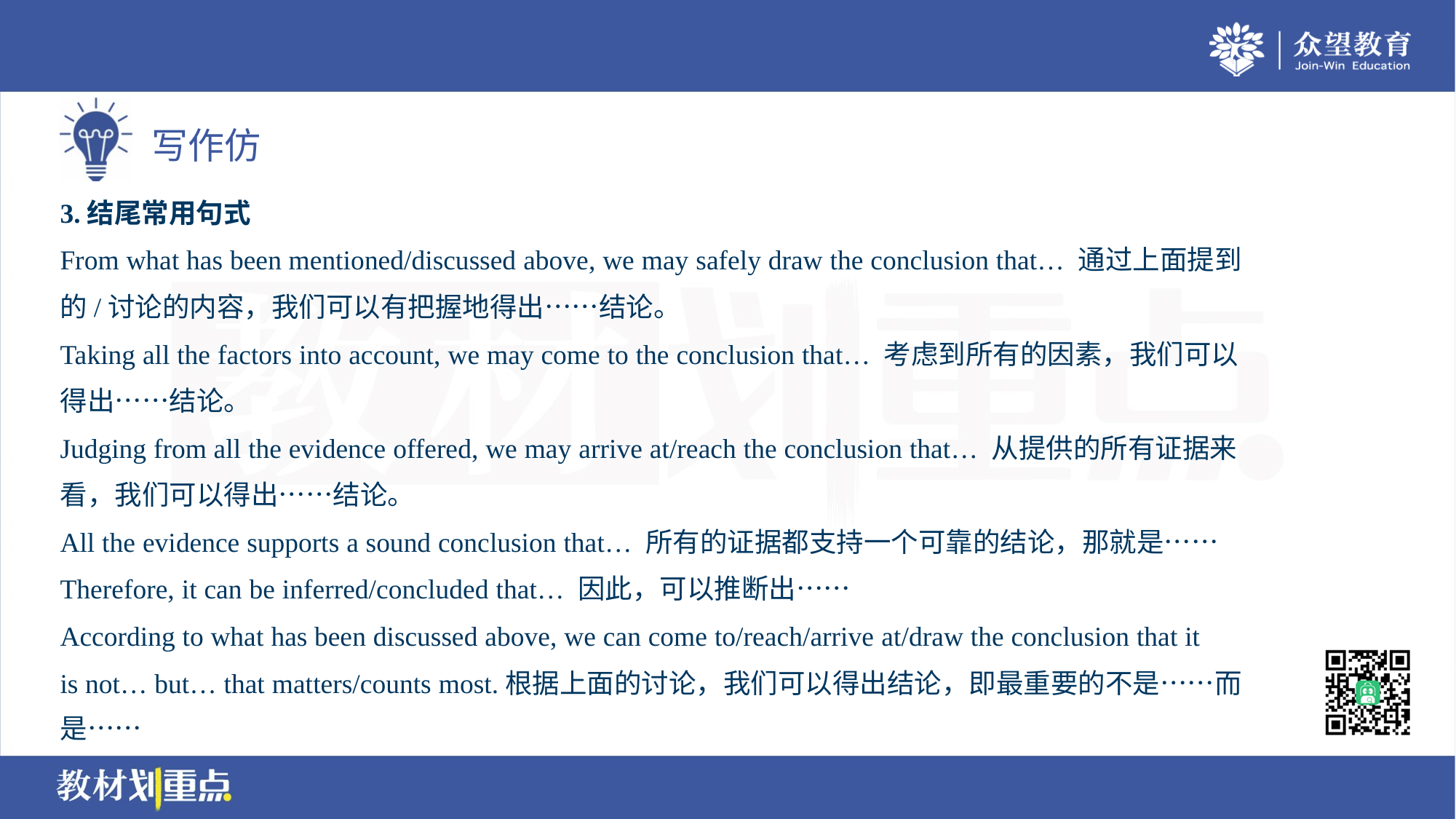

3.结尾常用句式
From what has been mentioned/discussed above, we may safely draw the conclusion that… 通过上面提到
的/讨论的内容，我们可以有把握地得出……结论。
Taking all the factors into account, we may come to the conclusion that… 考虑到所有的因素，我们可以
得出……结论。
Judging from all the evidence offered, we may arrive at/reach the conclusion that… 从提供的所有证据来
看，我们可以得出……结论。
All the evidence supports a sound conclusion that… 所有的证据都支持一个可靠的结论，那就是……
Therefore, it can be inferred/concluded that… 因此，可以推断出……
According to what has been discussed above, we can come to/reach/arrive at/draw the conclusion that it
is not… but… that matters/counts most.根据上面的讨论，我们可以得出结论，即最重要的不是……而
是……